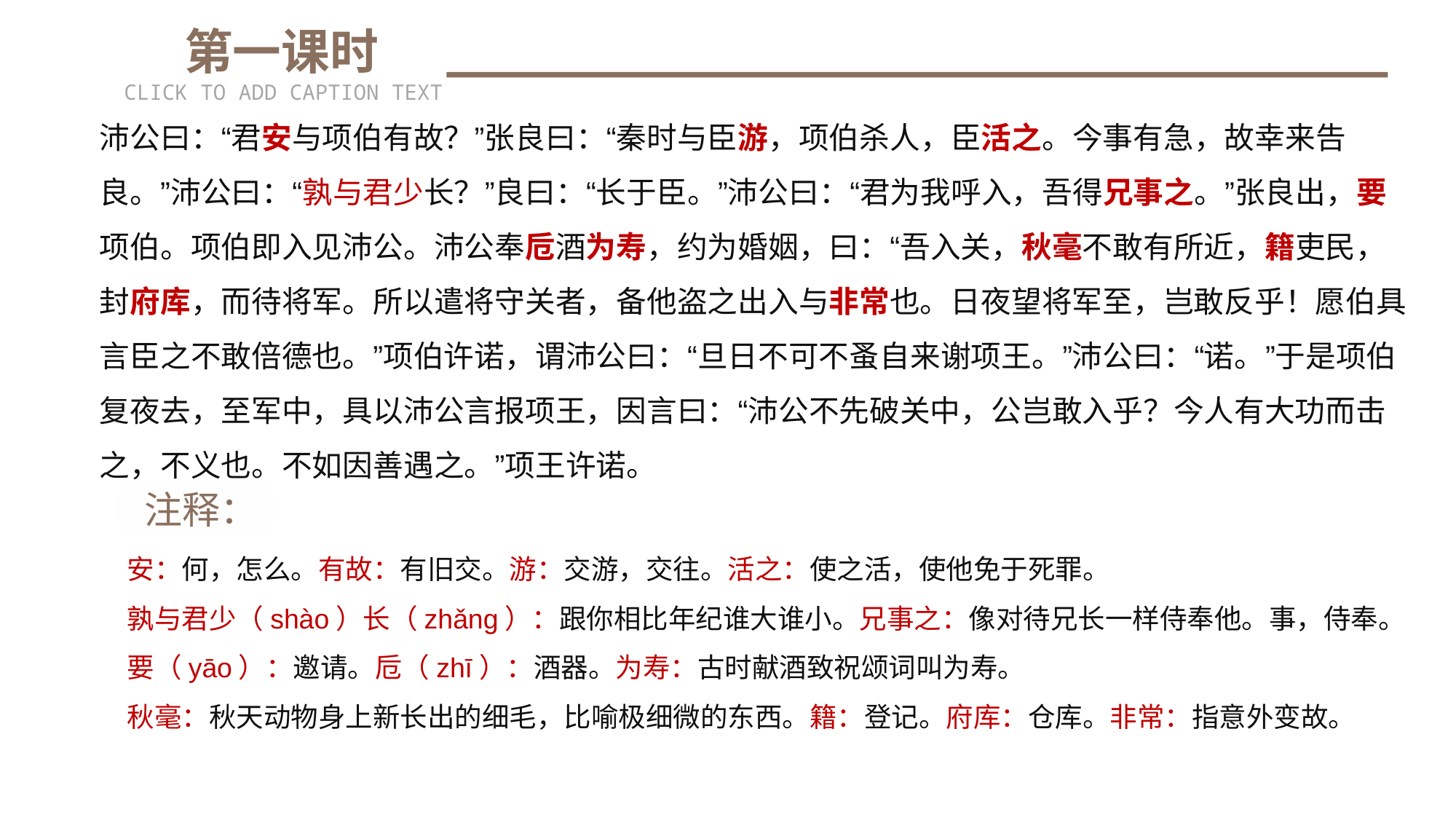

第一课时

CLICK TO ADD CAPTION TEXT
沛公曰：“君安与项伯有故？”张良曰：“秦时与臣游，项伯杀人，臣活之。今事有急，故幸来告良。”沛公曰：“孰与君少长？”良曰：“长于臣。”沛公曰：“君为我呼入，吾得兄事之。”张良出，要项伯。项伯即入见沛公。沛公奉卮酒为寿，约为婚姻，曰：“吾入关，秋毫不敢有所近，籍吏民，封府库，而待将军。所以遣将守关者，备他盗之出入与非常也。日夜望将军至，岂敢反乎！愿伯具言臣之不敢倍德也。”项伯许诺，谓沛公曰：“旦日不可不蚤自来谢项王。”沛公曰：“诺。”于是项伯复夜去，至军中，具以沛公言报项王，因言曰：“沛公不先破关中，公岂敢入乎？今人有大功而击之，不义也。不如因善遇之。”项王许诺。
 注释：
安：何，怎么。有故：有旧交。游：交游，交往。活之：使之活，使他免于死罪。
孰与君少（shào）长（zhǎng）：跟你相比年纪谁大谁小。兄事之：像对待兄长一样侍奉他。事，侍奉。
要（yāo）：邀请。卮（zhī）：酒器。为寿：古时献酒致祝颂词叫为寿。
秋毫：秋天动物身上新长出的细毛，比喻极细微的东西。籍：登记。府库：仓库。非常：指意外变故。